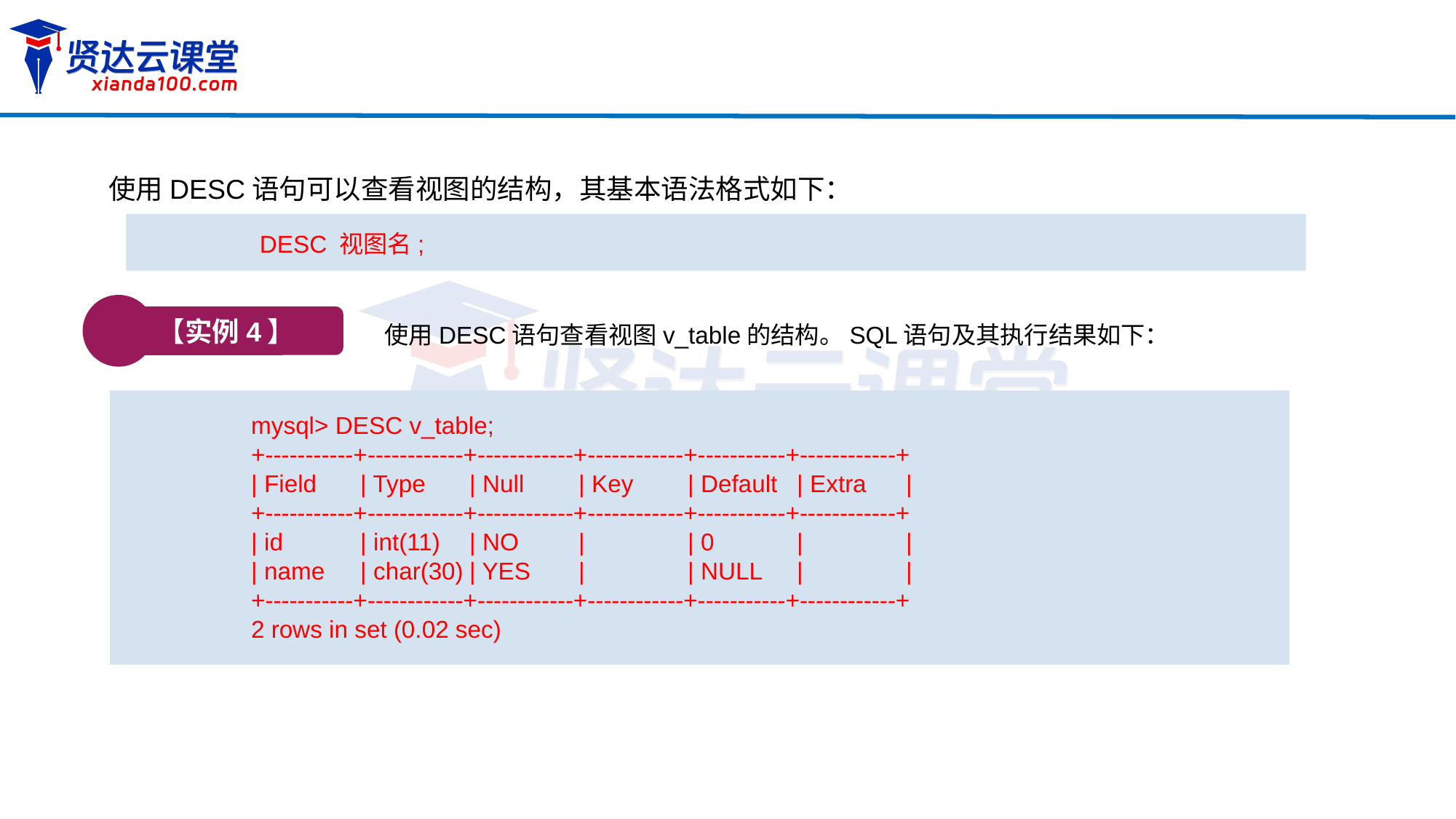

使用DESC语句可以查看视图的结构，其基本语法格式如下：

DESC 视图名;

【实例4】
使用DESC语句查看视图v_table的结构。SQL语句及其执行结果如下：

mysql> DESC v_table;
+-----------+------------+------------+------------+-----------+------------+
| Field	| Type  	| Null	| Key 	| Default 	| Extra	|
+-----------+------------+------------+------------+-----------+------------+
| id    	| int(11) 	| NO   	|    	| 0    	|    	|
| name  	| char(30)	| YES  	|     	| NULL	|    	|
+-----------+------------+------------+------------+-----------+------------+
2 rows in set (0.02 sec)